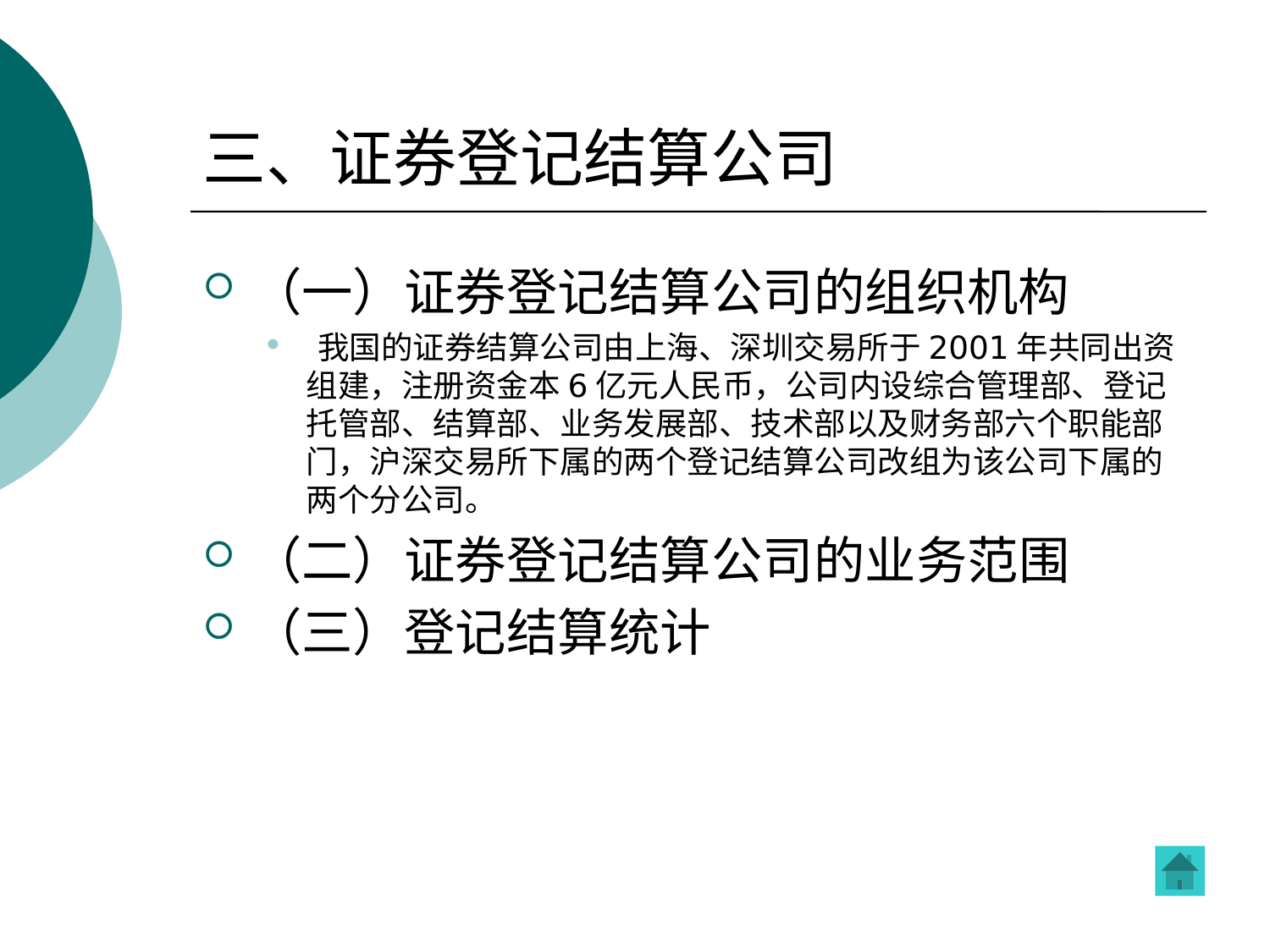

# 三、证券登记结算公司
（一）证券登记结算公司的组织机构
 我国的证券结算公司由上海、深圳交易所于2001年共同出资组建，注册资金本6亿元人民币，公司内设综合管理部、登记托管部、结算部、业务发展部、技术部以及财务部六个职能部门，沪深交易所下属的两个登记结算公司改组为该公司下属的两个分公司。
（二）证券登记结算公司的业务范围
（三）登记结算统计